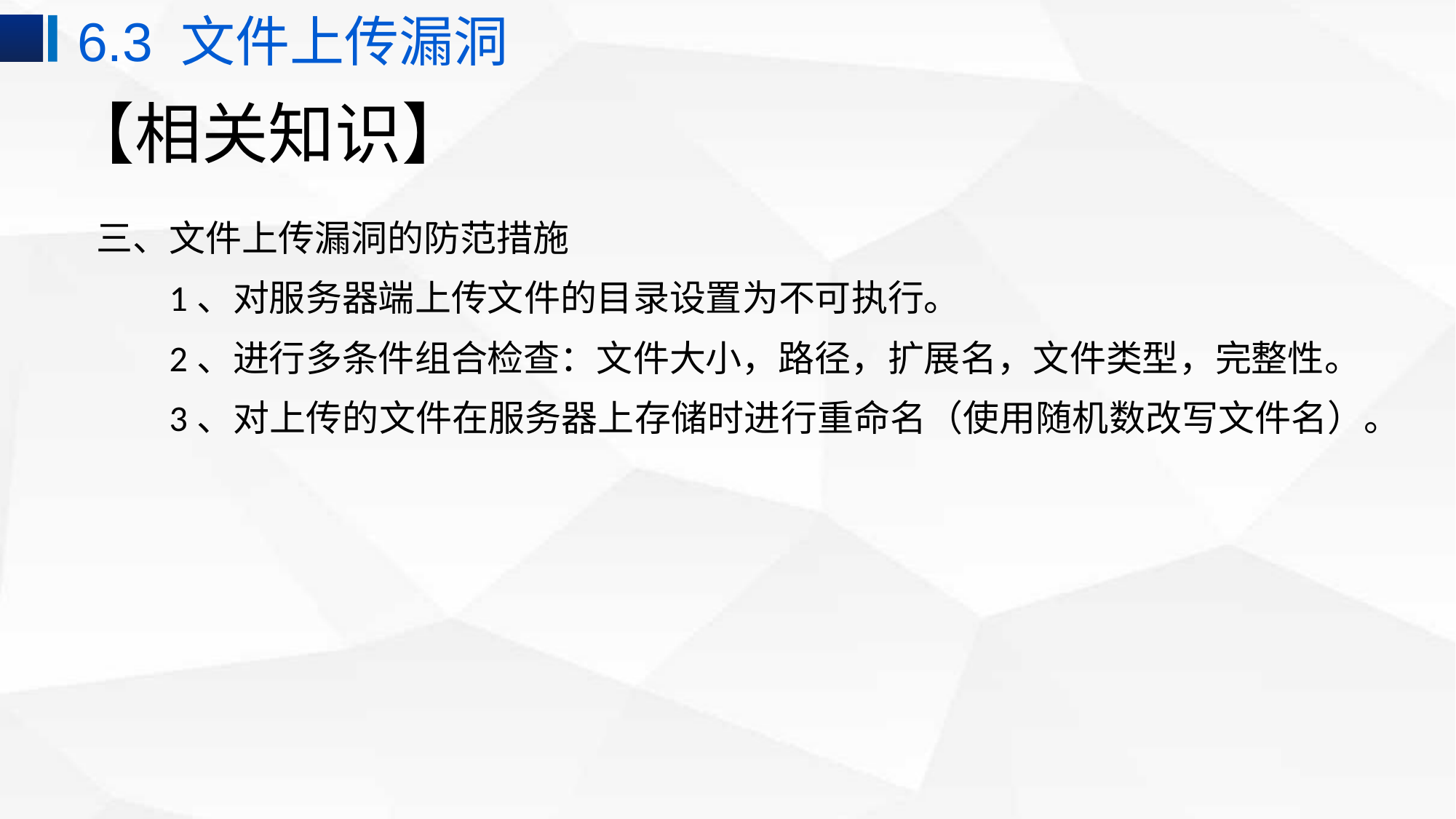

6.3 文件上传漏洞

# 【相关知识】
三、文件上传漏洞的防范措施
1、对服务器端上传文件的目录设置为不可执行。
2、进行多条件组合检查：文件大小，路径，扩展名，文件类型，完整性。
3、对上传的文件在服务器上存储时进行重命名（使用随机数改写文件名）。